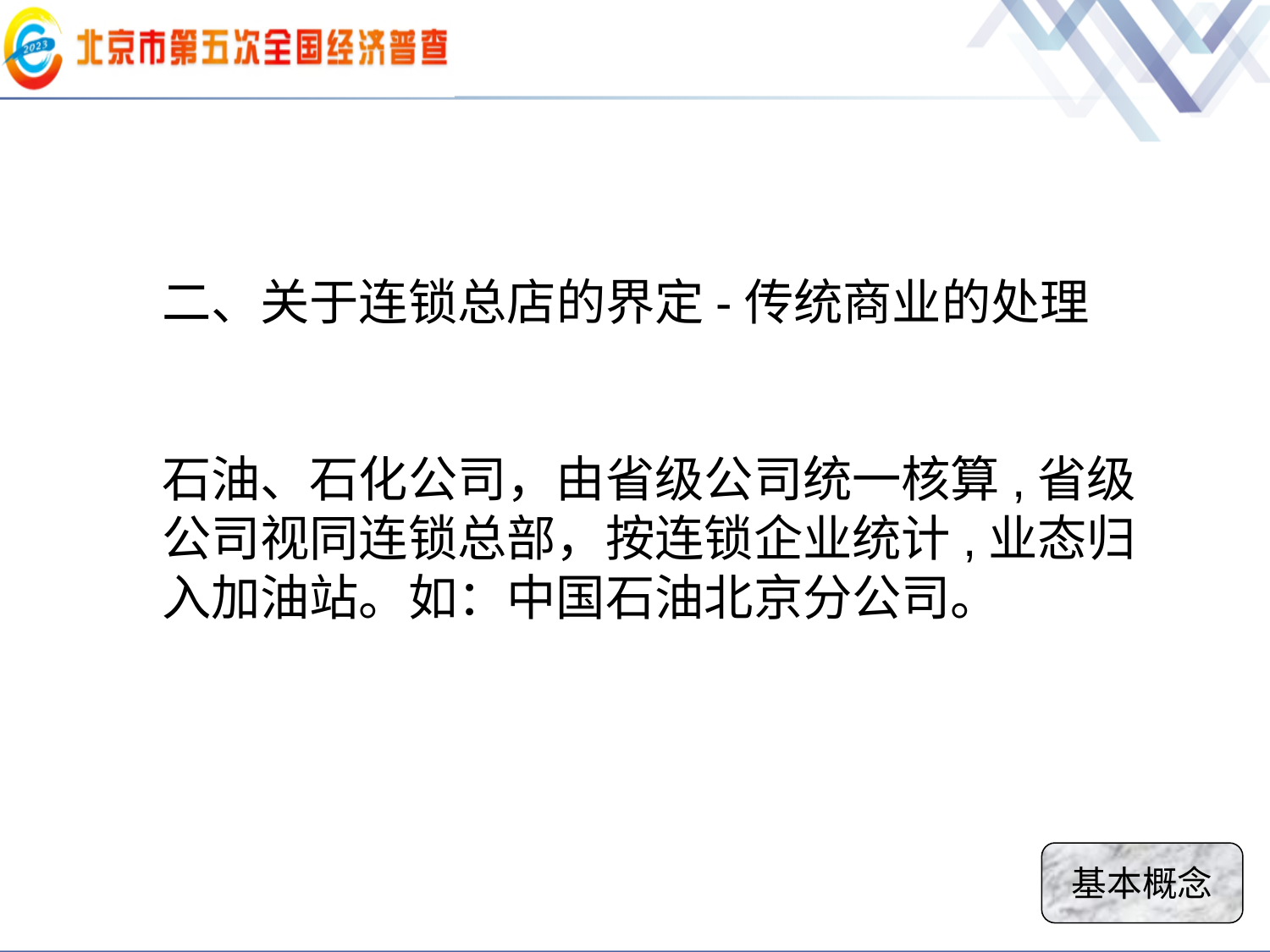

# 二、关于连锁总店的界定-传统商业的处理 石油、石化公司，由省级公司统一核算,省级公司视同连锁总部，按连锁企业统计,业态归入加油站。如：中国石油北京分公司。
基本概念